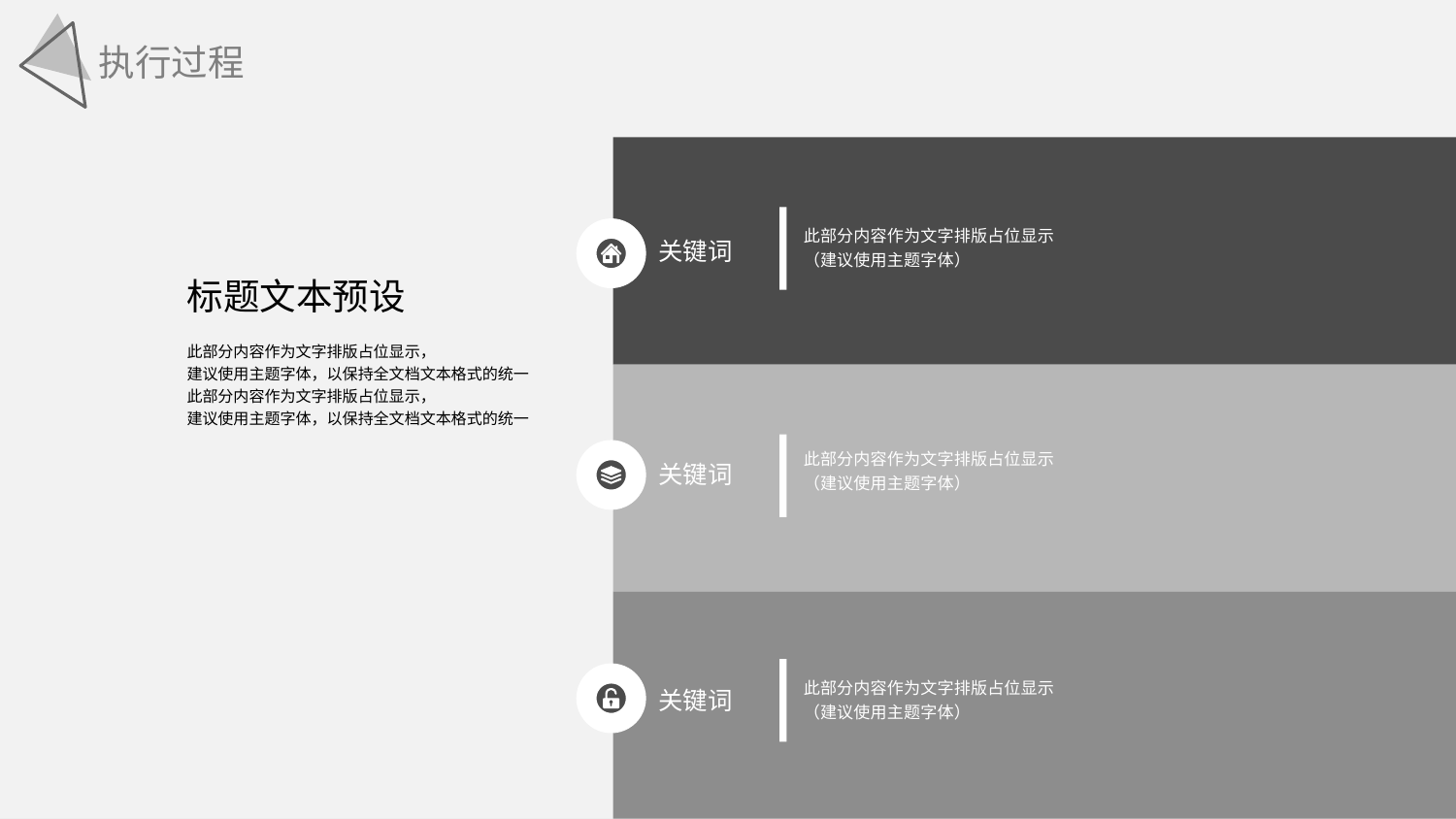

执行过程

此部分内容作为文字排版占位显示
（建议使用主题字体）

关键词

标题文本预设
此部分内容作为文字排版占位显示，
建议使用主题字体，以保持全文档文本格式的统一
此部分内容作为文字排版占位显示，
建议使用主题字体，以保持全文档文本格式的统一

此部分内容作为文字排版占位显示
（建议使用主题字体）

关键词

此部分内容作为文字排版占位显示
（建议使用主题字体）
关键词